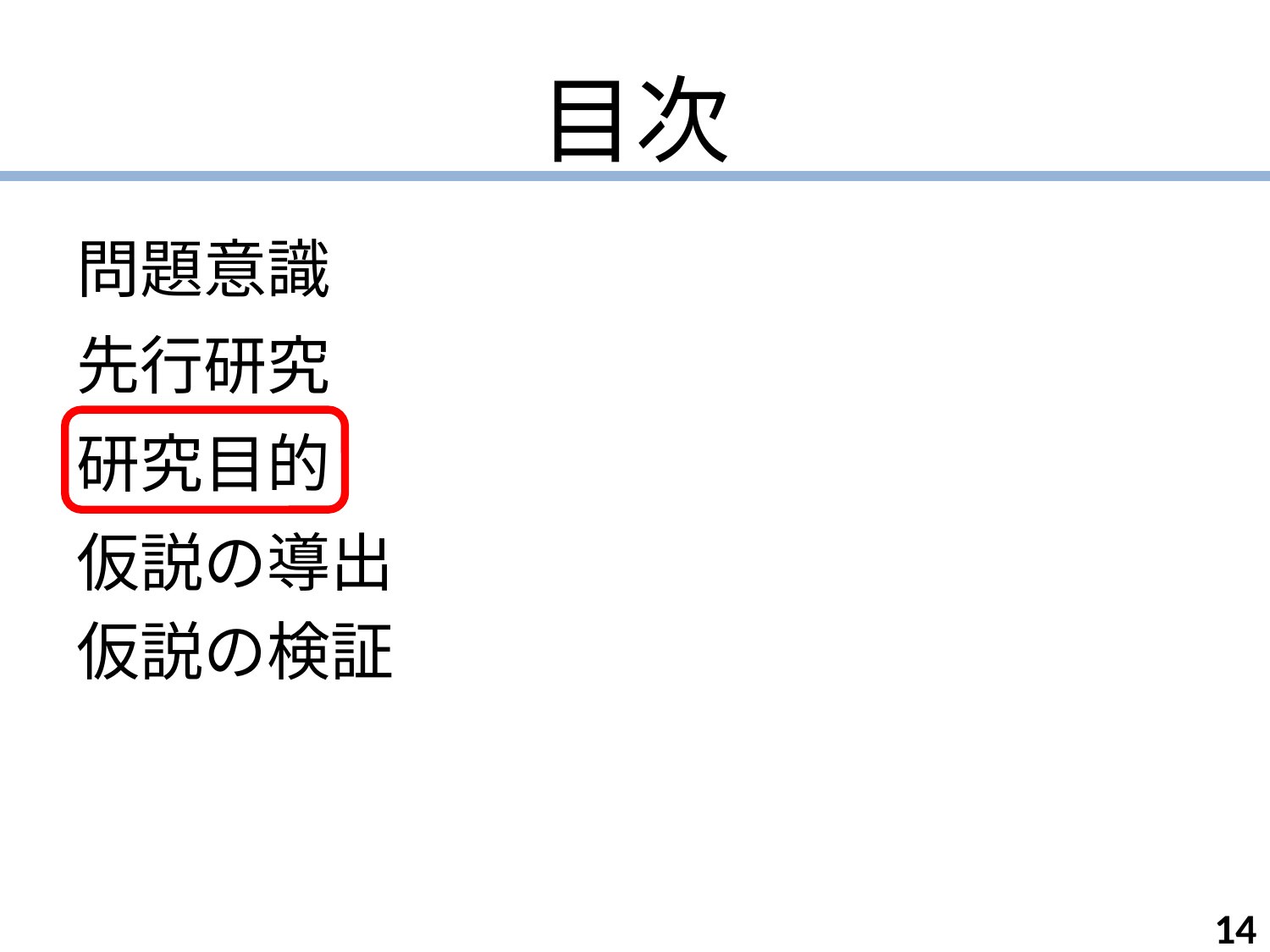

# 目次
問題意識
先行研究
研究目的
仮説の導出
仮説の検証

14